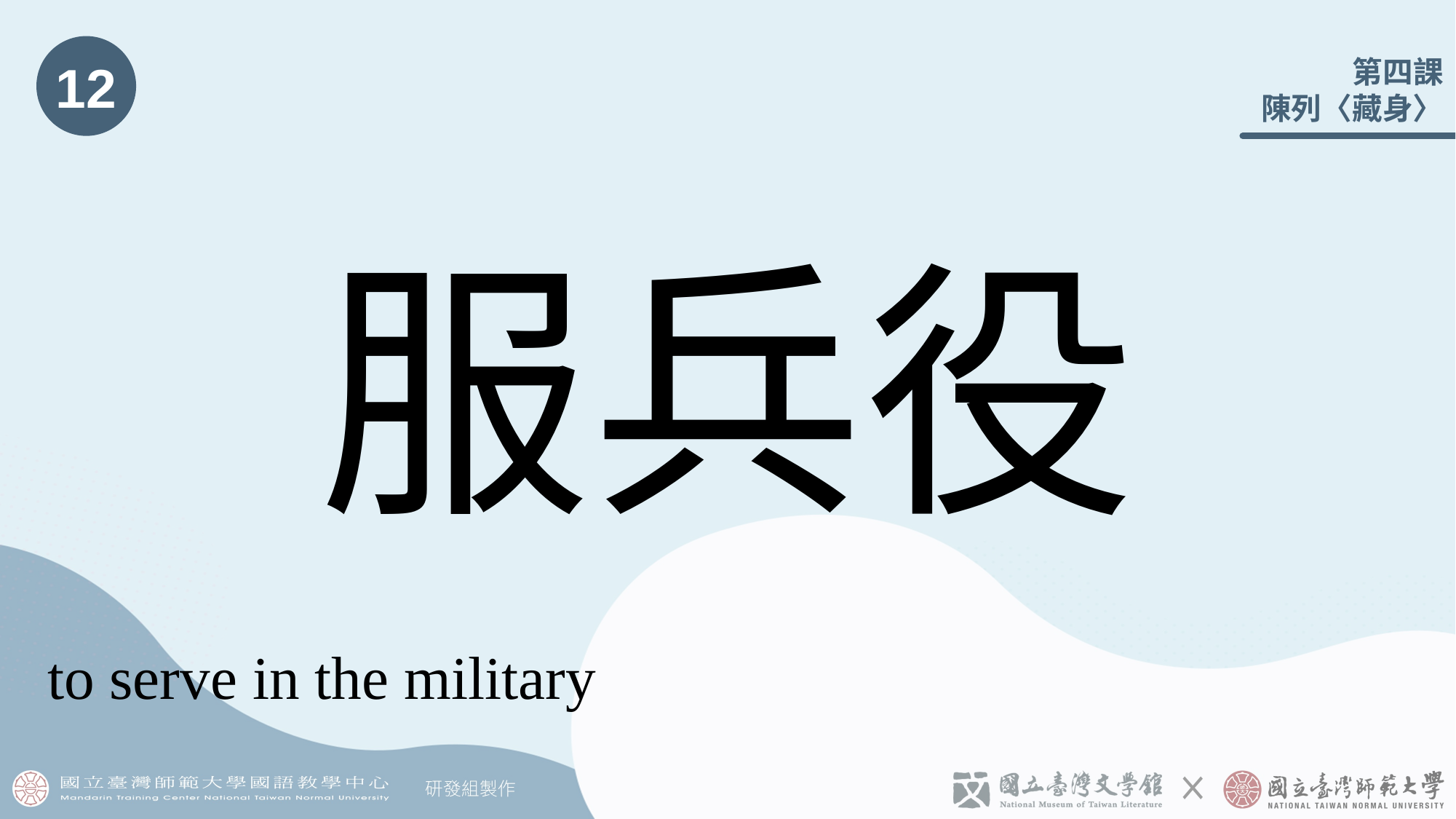

12
# 服兵役
to serve in the military